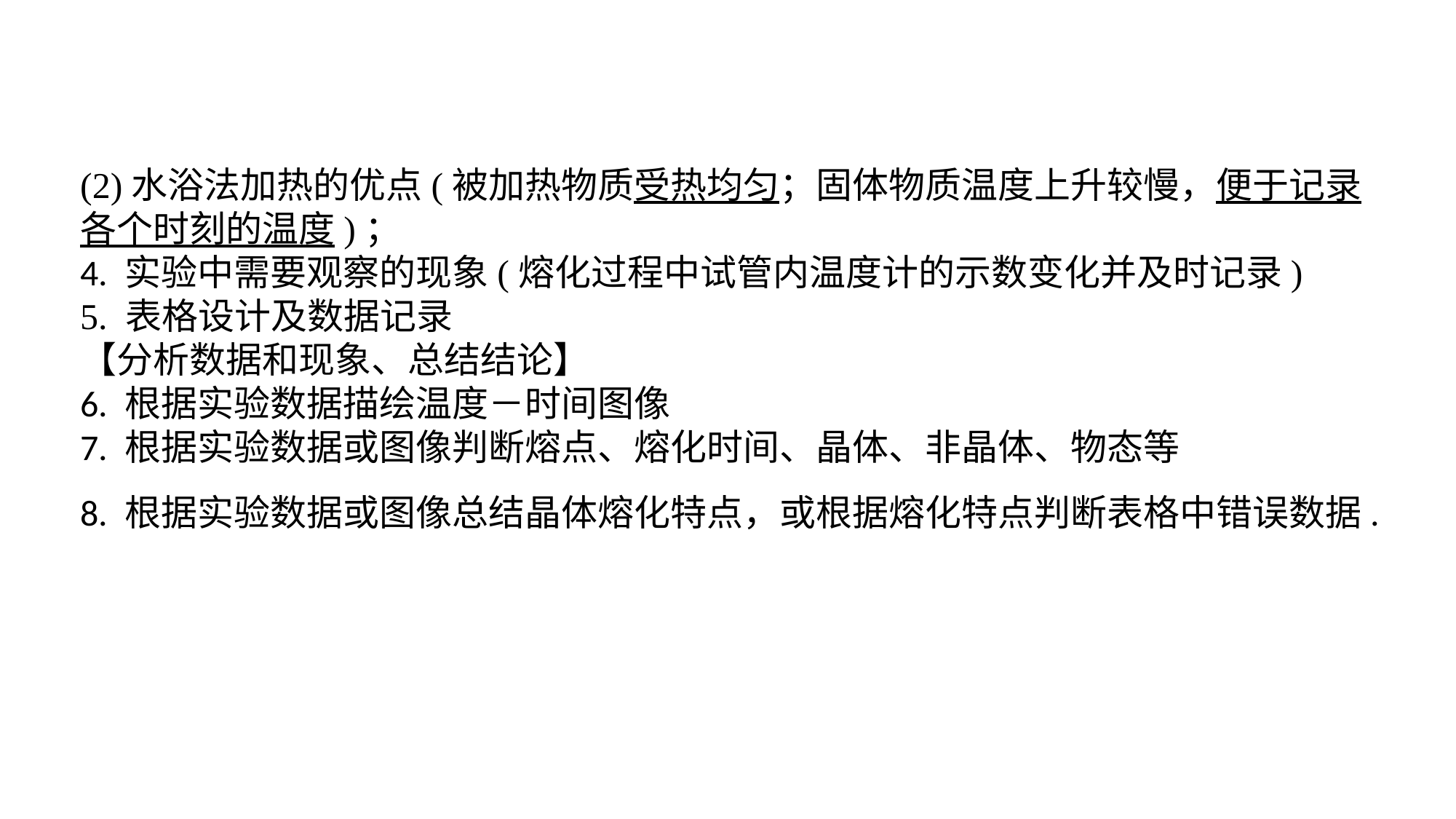

(2)水浴法加热的优点(被加热物质受热均匀；固体物质温度上升较慢，便于记录各个时刻的温度)；4. 实验中需要观察的现象(熔化过程中试管内温度计的示数变化并及时记录)5. 表格设计及数据记录【分析数据和现象、总结结论】6. 根据实验数据描绘温度－时间图像7. 根据实验数据或图像判断熔点、熔化时间、晶体、非晶体、物态等8. 根据实验数据或图像总结晶体熔化特点，或根据熔化特点判断表格中错误数据.